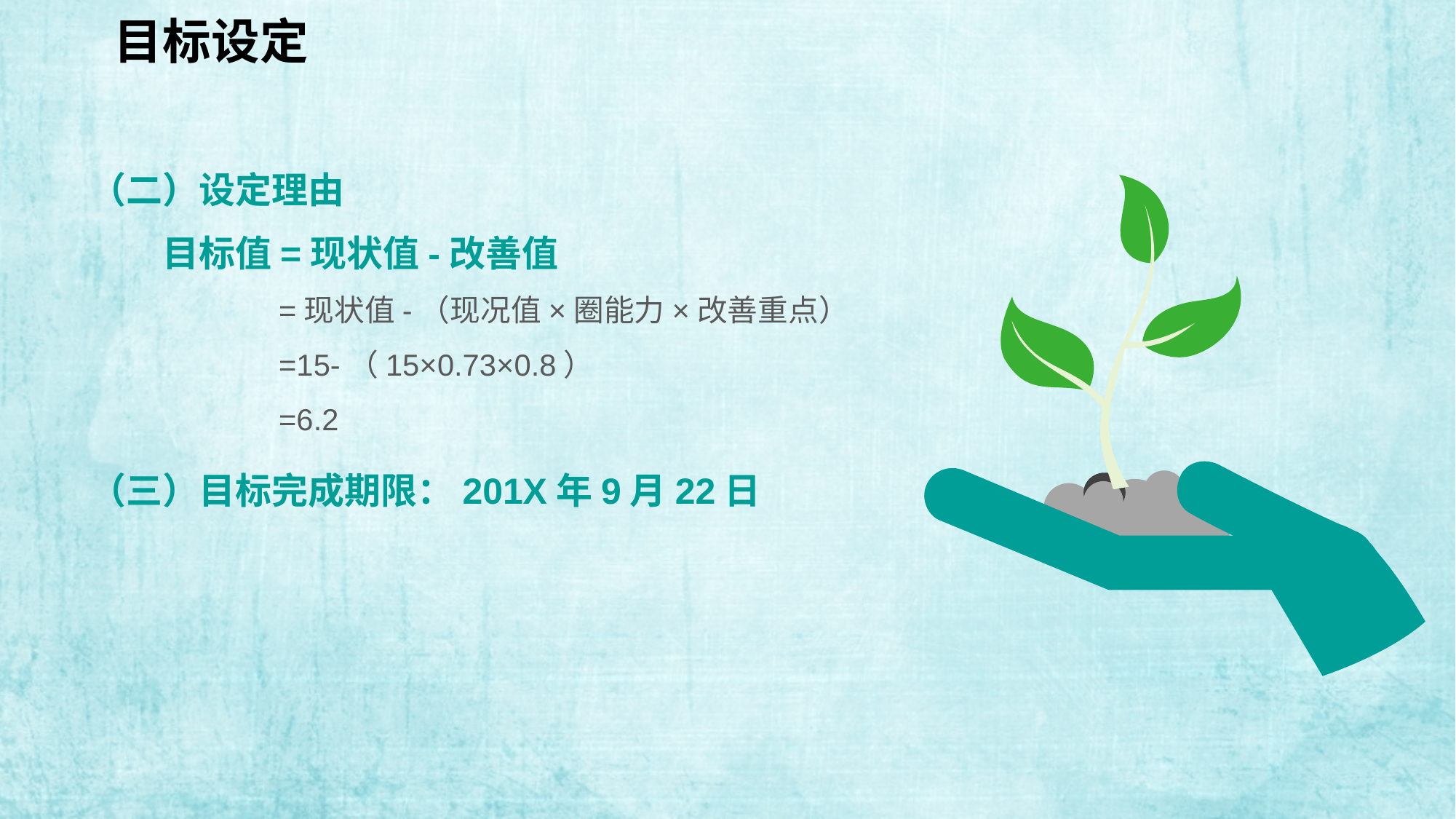

目标设定
（二）设定理由

目标值=现状值-改善值
=现状值-（现况值×圈能力×改善重点）
=15-（15×0.73×0.8）
=6.2
（三）目标完成期限：201X年9月22日